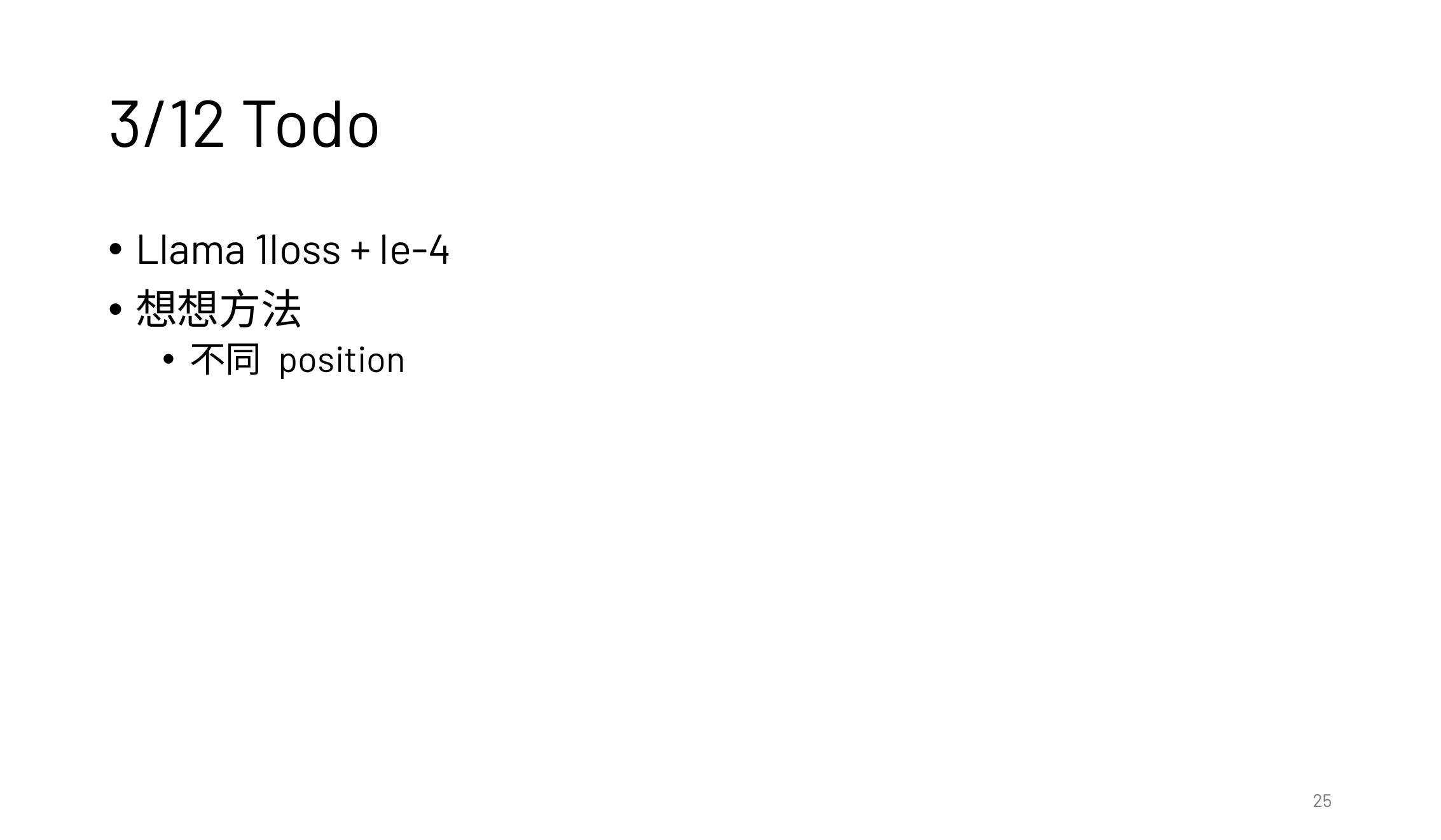

# 3/12 Todo
Llama 1loss + le-4
想想方法
不同 position
25